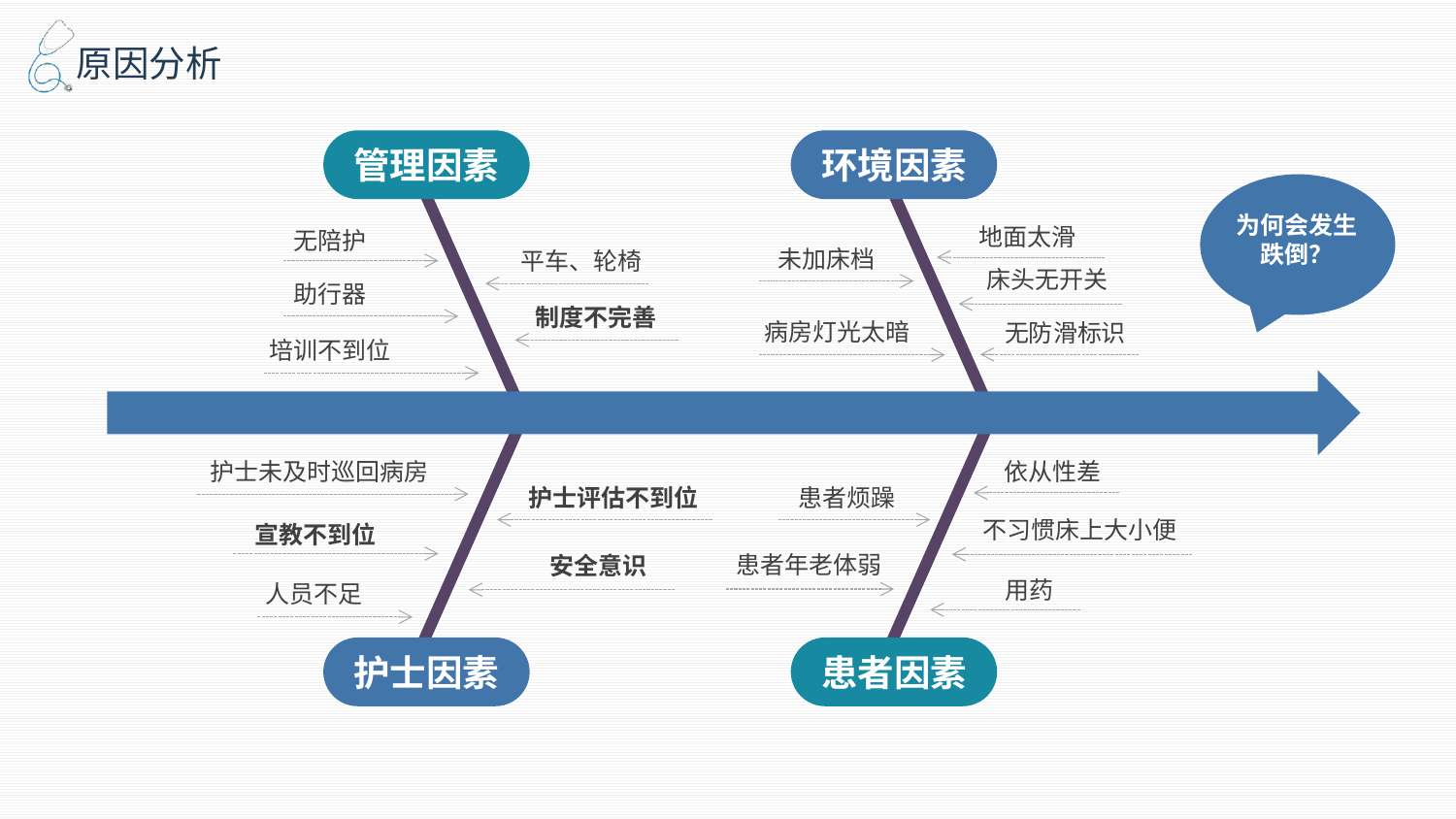

管理因素
环境因素

为何会发生跌倒？

无陪护
地面太滑
平车、轮椅
未加床档
床头无开关
助行器
制度不完善
病房灯光太暗
无防滑标识
培训不到位
依从性差
护士评估不到位
患者烦躁
不习惯床上大小便
宣教不到位
患者年老体弱
安全意识
用药
人员不足
护士未及时巡回病房

护士因素
患者因素